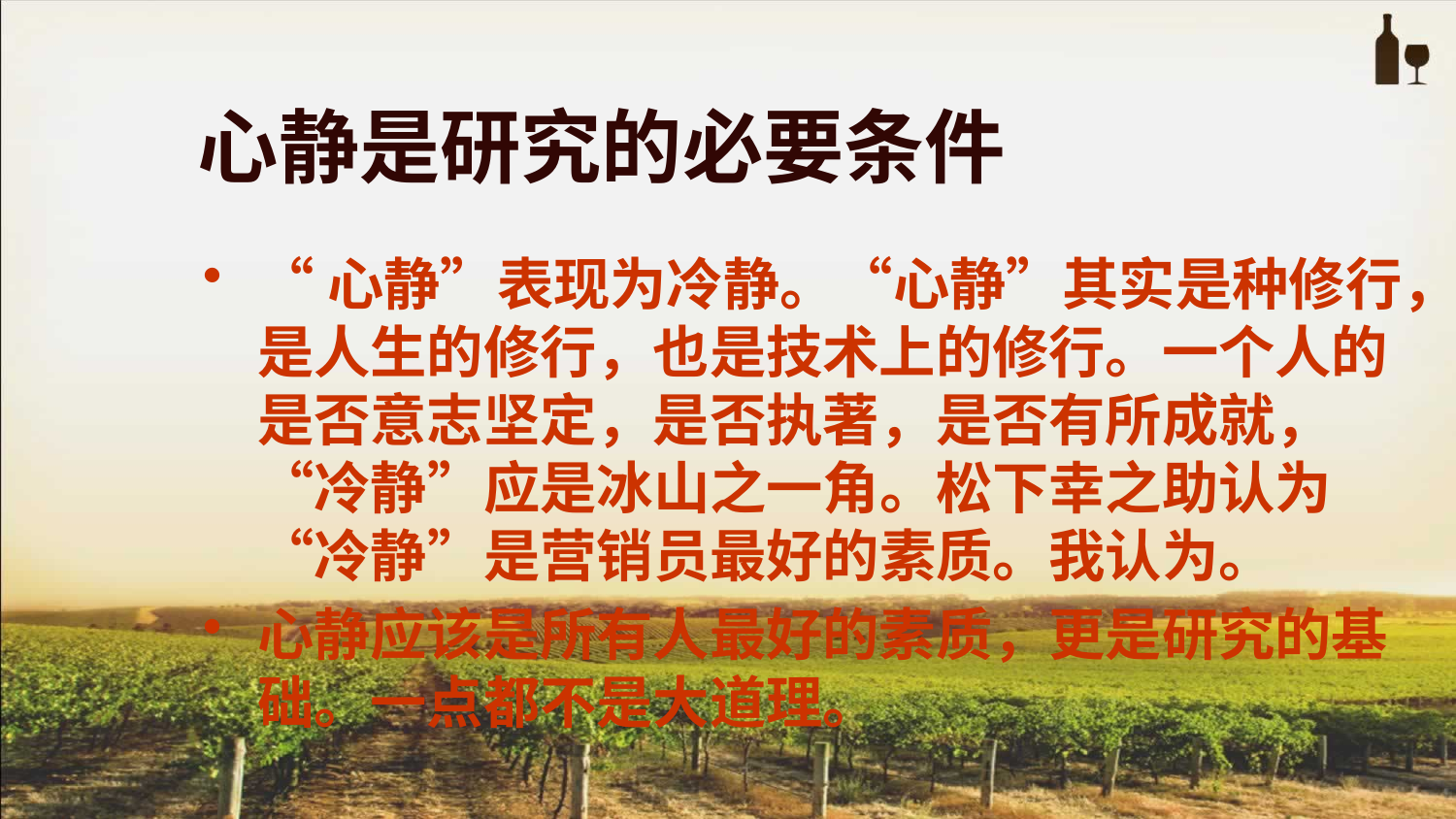

心静是研究的必要条件
“心静”表现为冷静。“心静”其实是种修行，是人生的修行，也是技术上的修行。一个人的是否意志坚定，是否执著，是否有所成就，“冷静”应是冰山之一角。松下幸之助认为“冷静”是营销员最好的素质。我认为。
心静应该是所有人最好的素质，更是研究的基础。一点都不是大道理。